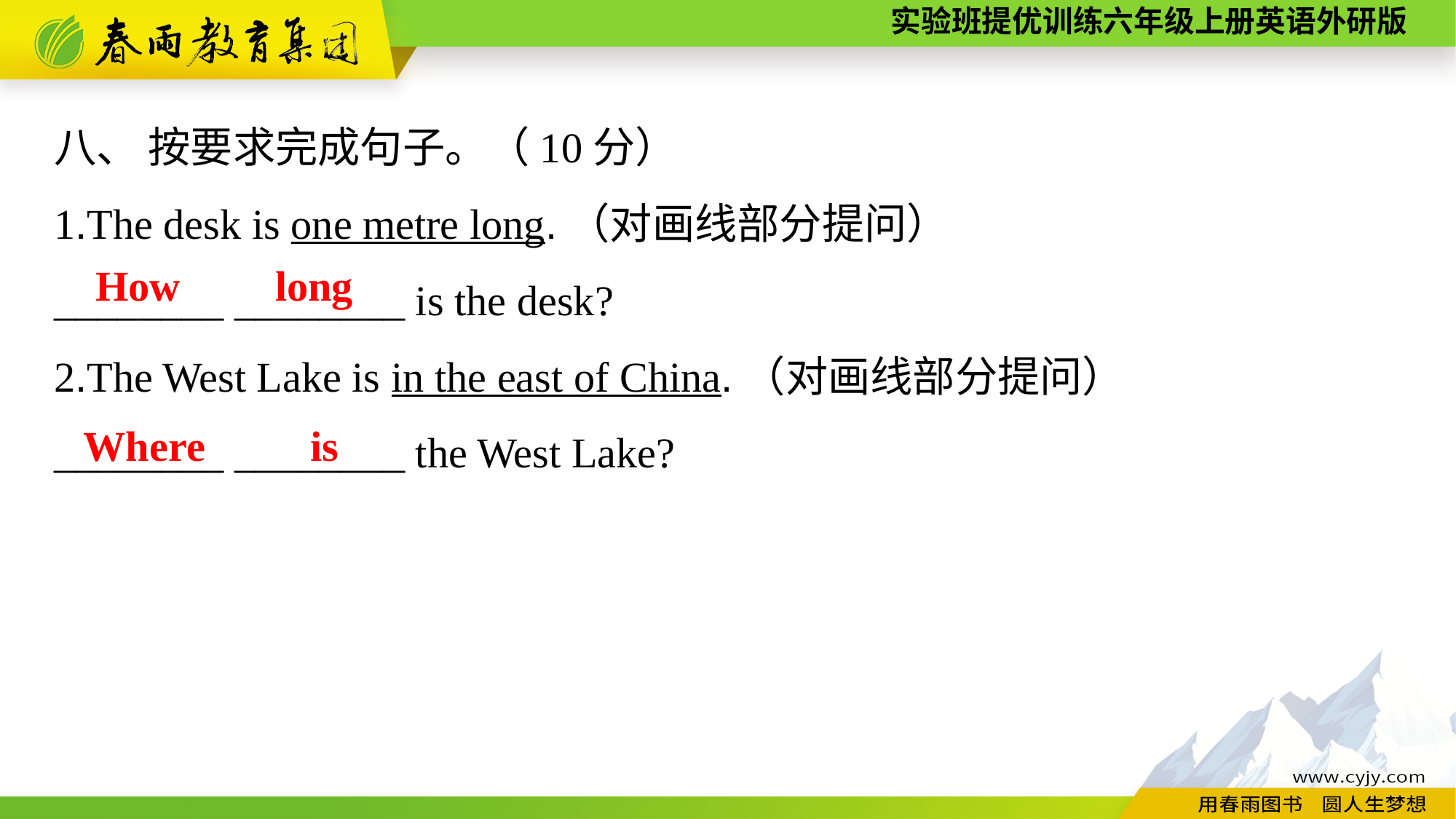

八、 按要求完成句子。（10分）
1.The desk is one metre long.（对画线部分提问）
________ ________ is the desk?
2.The West Lake is in the east of China.（对画线部分提问）
________ ________ the West Lake?
How         long
Where          is